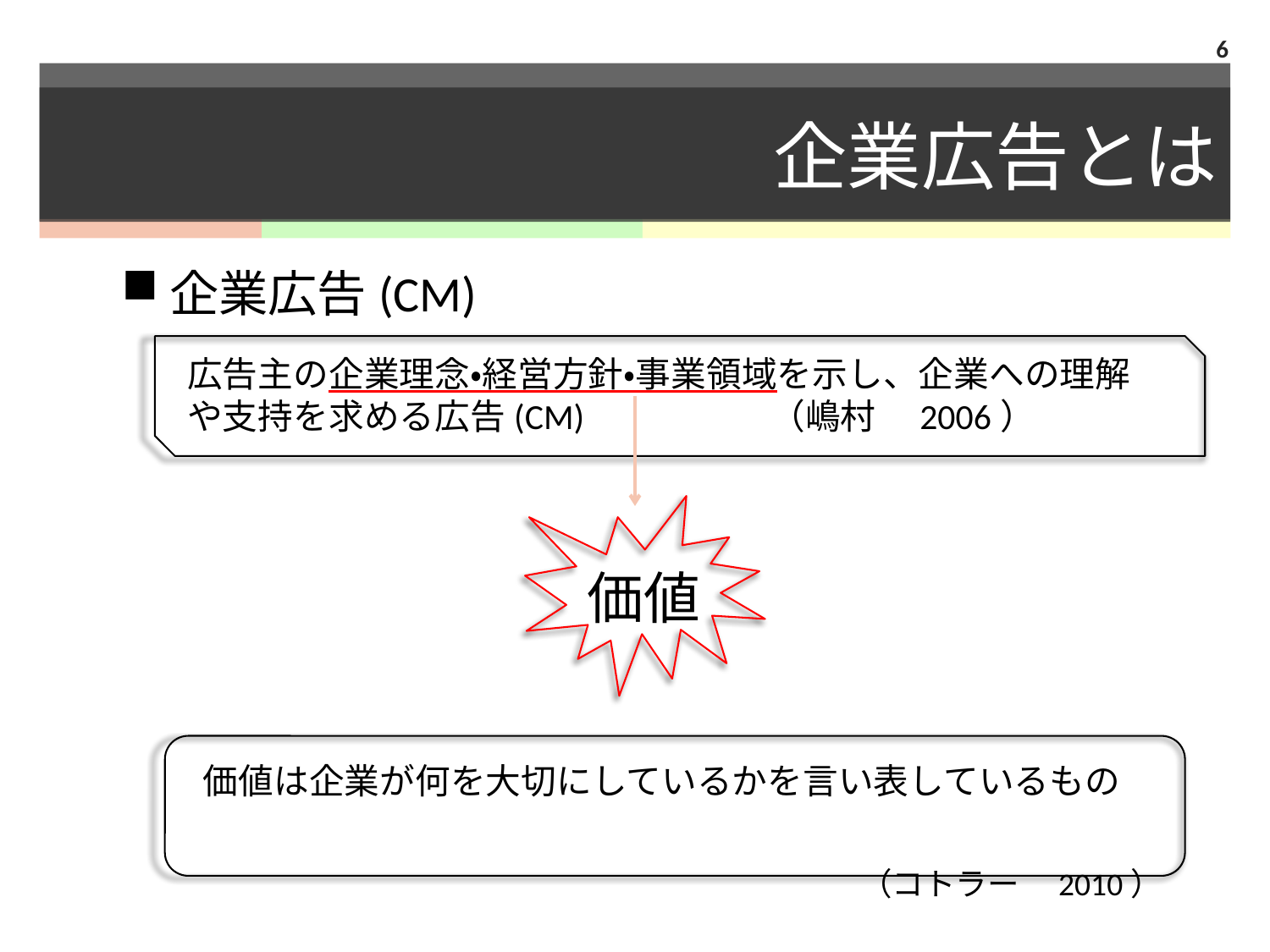

6
# 企業広告とは
企業広告(CM)

広告主の企業理念・経営方針・事業領域を示し、企業への理解や支持を求める広告(CM)　　　　　（嶋村　2006）

価値

価値は企業が何を大切にしているかを言い表しているもの　　　　　　　　　　　　　　　　　　　　　　　　　　　　（コトラー　2010）